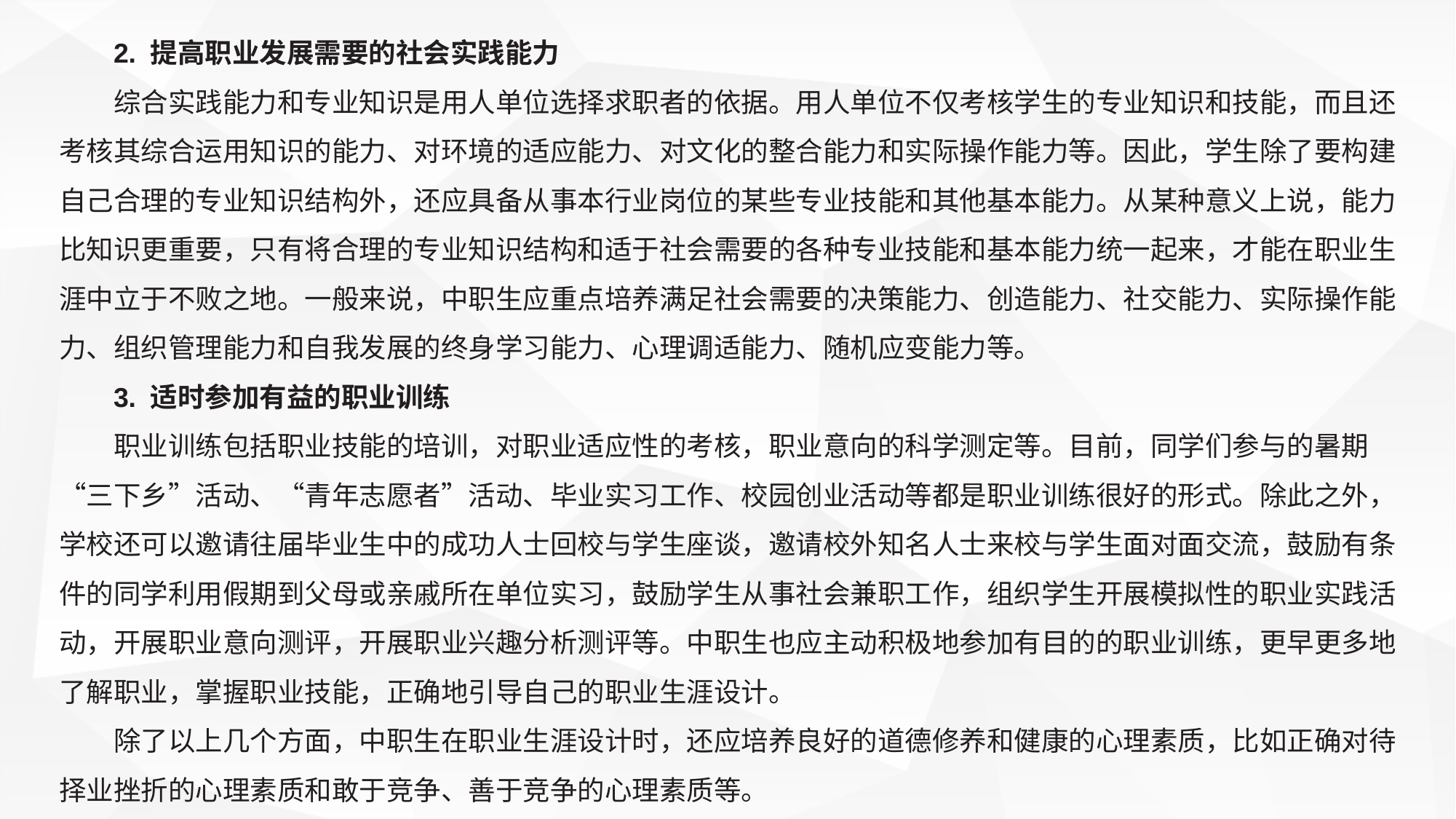

2. 提高职业发展需要的社会实践能力
综合实践能力和专业知识是用人单位选择求职者的依据。用人单位不仅考核学生的专业知识和技能，而且还考核其综合运用知识的能力、对环境的适应能力、对文化的整合能力和实际操作能力等。因此，学生除了要构建自己合理的专业知识结构外，还应具备从事本行业岗位的某些专业技能和其他基本能力。从某种意义上说，能力比知识更重要，只有将合理的专业知识结构和适于社会需要的各种专业技能和基本能力统一起来，才能在职业生涯中立于不败之地。一般来说，中职生应重点培养满足社会需要的决策能力、创造能力、社交能力、实际操作能力、组织管理能力和自我发展的终身学习能力、心理调适能力、随机应变能力等。
3. 适时参加有益的职业训练
职业训练包括职业技能的培训，对职业适应性的考核，职业意向的科学测定等。目前，同学们参与的暑期“三下乡”活动、“青年志愿者”活动、毕业实习工作、校园创业活动等都是职业训练很好的形式。除此之外，学校还可以邀请往届毕业生中的成功人士回校与学生座谈，邀请校外知名人士来校与学生面对面交流，鼓励有条件的同学利用假期到父母或亲戚所在单位实习，鼓励学生从事社会兼职工作，组织学生开展模拟性的职业实践活动，开展职业意向测评，开展职业兴趣分析测评等。中职生也应主动积极地参加有目的的职业训练，更早更多地了解职业，掌握职业技能，正确地引导自己的职业生涯设计。
除了以上几个方面，中职生在职业生涯设计时，还应培养良好的道德修养和健康的心理素质，比如正确对待择业挫折的心理素质和敢于竞争、善于竞争的心理素质等。